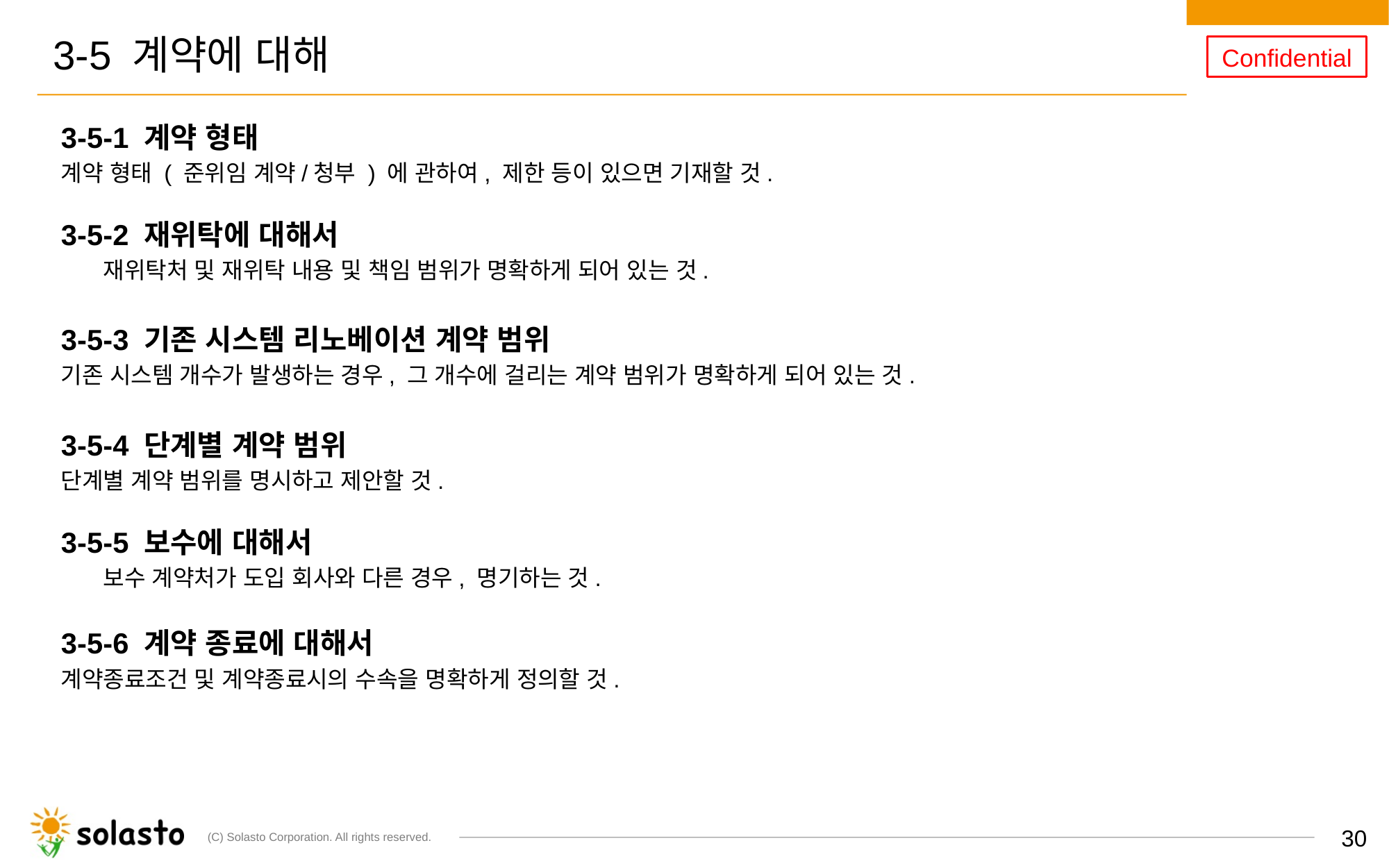

# 3-5 계약에 대해
3-5-1 계약 형태
계약 형태 ( 준위임 계약/청부 ) 에 관하여, 제한 등이 있으면 기재할 것.

3-5-2 재위탁에 대해서
  　 재위탁처 및 재위탁 내용 및 책임 범위가 명확하게 되어 있는 것.

3-5-3 기존 시스템 리노베이션 계약 범위
기존 시스템 개수가 발생하는 경우, 그 개수에 걸리는 계약 범위가 명확하게 되어 있는 것.

3-5-4 단계별 계약 범위
단계별 계약 범위를 명시하고 제안할 것.

3-5-5 보수에 대해서
  　 보수 계약처가 도입 회사와 다른 경우, 명기하는 것.

3-5-6 계약 종료에 대해서
계약종료조건 및 계약종료시의 수속을 명확하게 정의할 것.